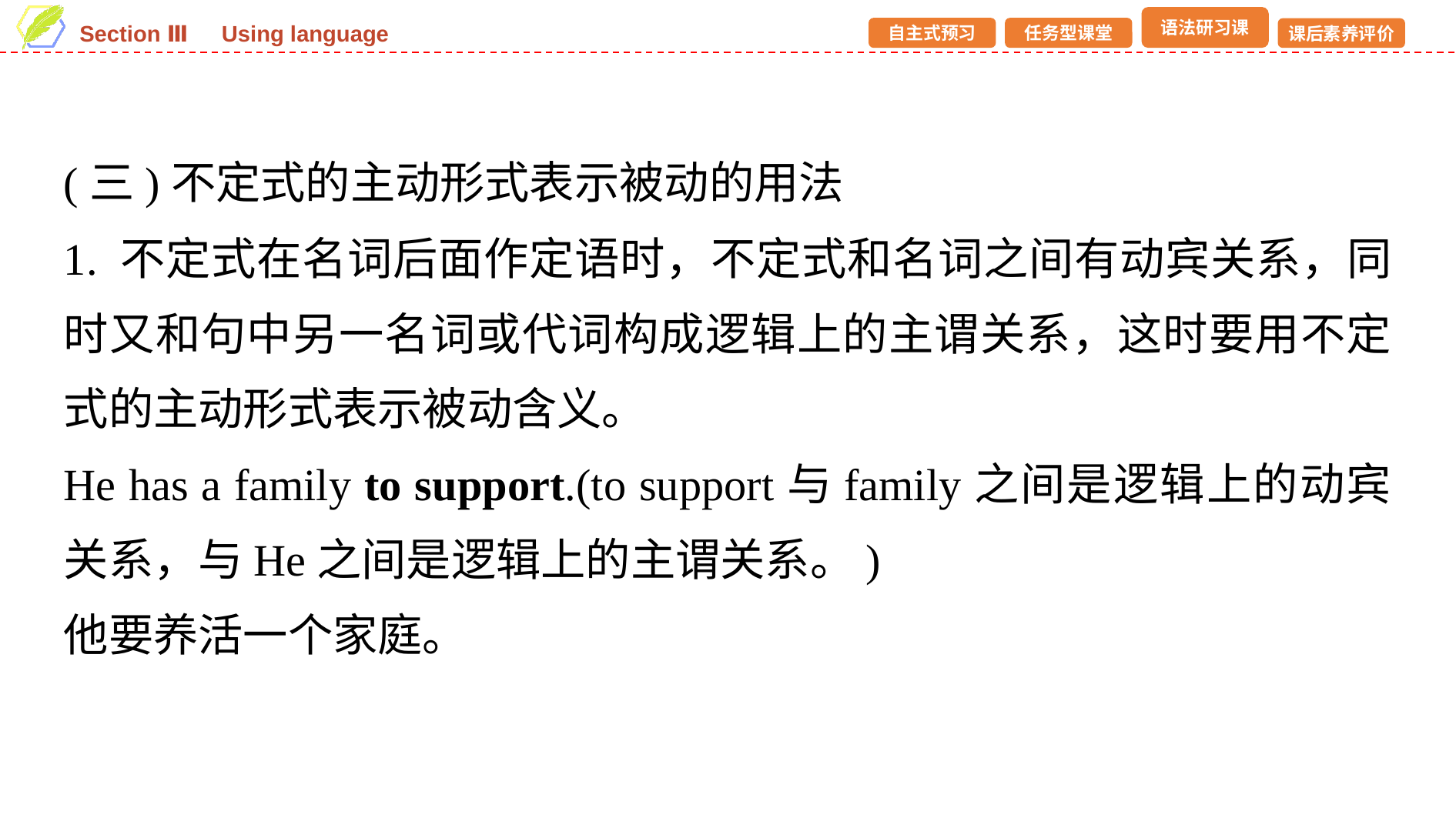

(三)不定式的主动形式表示被动的用法
1. 不定式在名词后面作定语时，不定式和名词之间有动宾关系，同时又和句中另一名词或代词构成逻辑上的主谓关系，这时要用不定式的主动形式表示被动含义。
He has a family to support.(to support与family之间是逻辑上的动宾关系，与He之间是逻辑上的主谓关系。)
他要养活一个家庭。